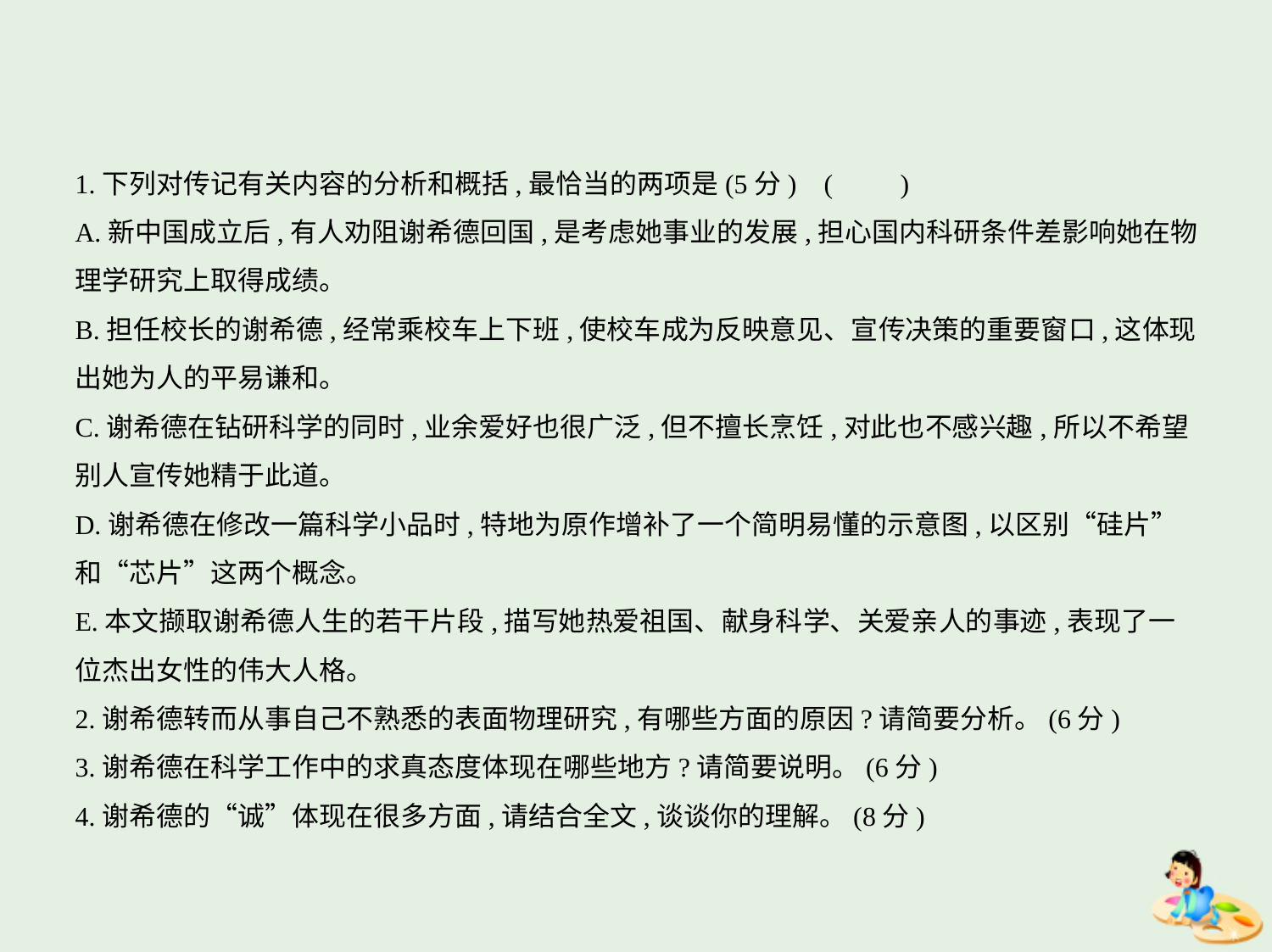

1.下列对传记有关内容的分析和概括,最恰当的两项是(5分) (　　)
A.新中国成立后,有人劝阻谢希德回国,是考虑她事业的发展,担心国内科研条件差影响她在物
理学研究上取得成绩。
B.担任校长的谢希德,经常乘校车上下班,使校车成为反映意见、宣传决策的重要窗口,这体现
出她为人的平易谦和。
C.谢希德在钻研科学的同时,业余爱好也很广泛,但不擅长烹饪,对此也不感兴趣,所以不希望
别人宣传她精于此道。
D.谢希德在修改一篇科学小品时,特地为原作增补了一个简明易懂的示意图,以区别“硅片”
和“芯片”这两个概念。
E.本文撷取谢希德人生的若干片段,描写她热爱祖国、献身科学、关爱亲人的事迹,表现了一
位杰出女性的伟大人格。
2.谢希德转而从事自己不熟悉的表面物理研究,有哪些方面的原因?请简要分析。(6分)
3.谢希德在科学工作中的求真态度体现在哪些地方?请简要说明。(6分)
4.谢希德的“诚”体现在很多方面,请结合全文,谈谈你的理解。(8分)